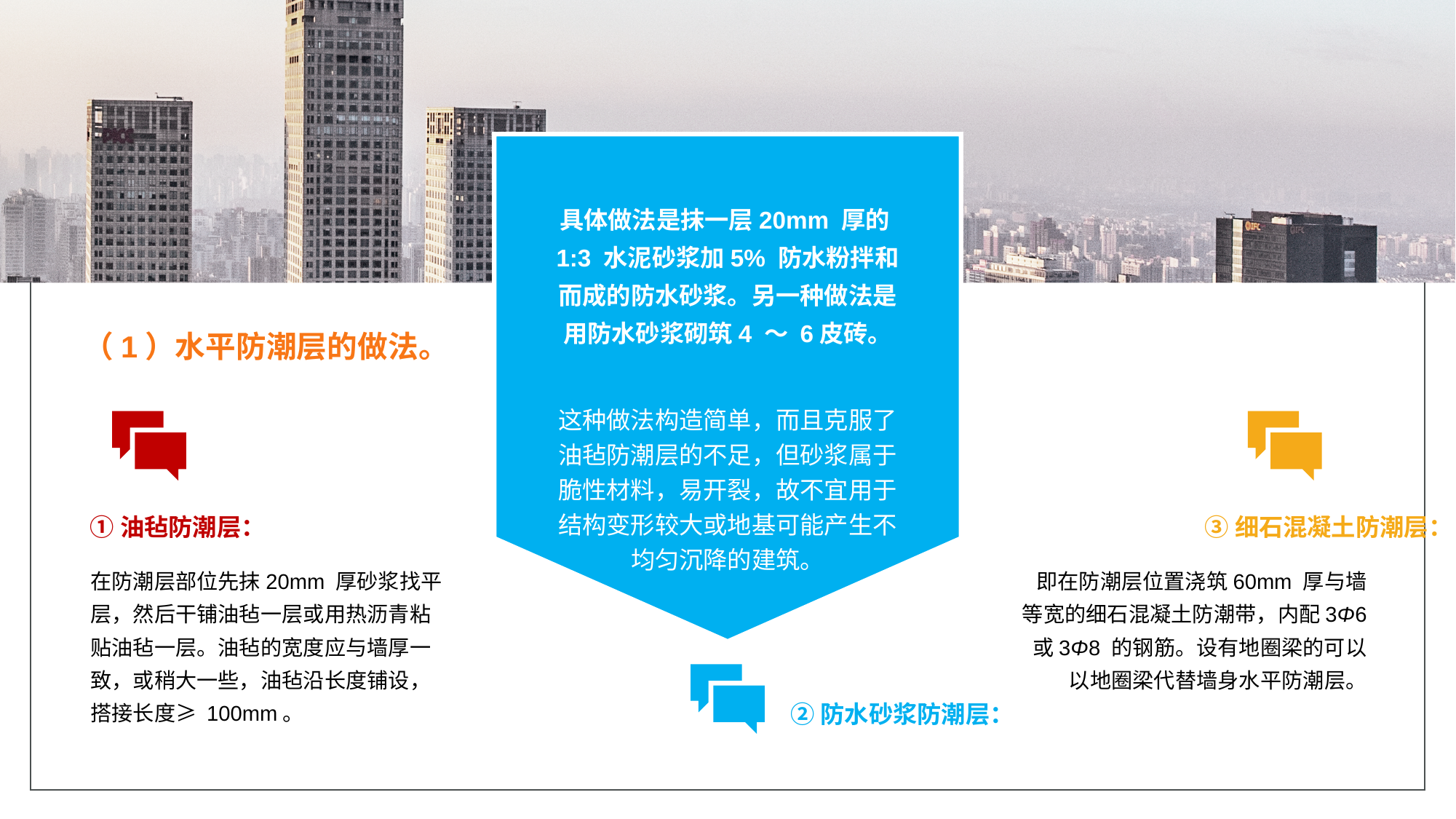

具体做法是抹一层20mm 厚的1:3 水泥砂浆加5% 防水粉拌和而成的防水砂浆。另一种做法是用防水砂浆砌筑4 ～ 6皮砖。

（1）水平防潮层的做法。
这种做法构造简单，而且克服了油毡防潮层的不足，但砂浆属于脆性材料，易开裂，故不宜用于结构变形较大或地基可能产生不均匀沉降的建筑。

①油毡防潮层：
③细石混凝土防潮层：
在防潮层部位先抹20mm 厚砂浆找平层，然后干铺油毡一层或用热沥青粘贴油毡一层。油毡的宽度应与墙厚一致，或稍大一些，油毡沿长度铺设，搭接长度≥ 100mm。
即在防潮层位置浇筑60mm 厚与墙等宽的细石混凝土防潮带，内配3Φ6 或3Φ8 的钢筋。设有地圈梁的可以以地圈梁代替墙身水平防潮层。

②防水砂浆防潮层：